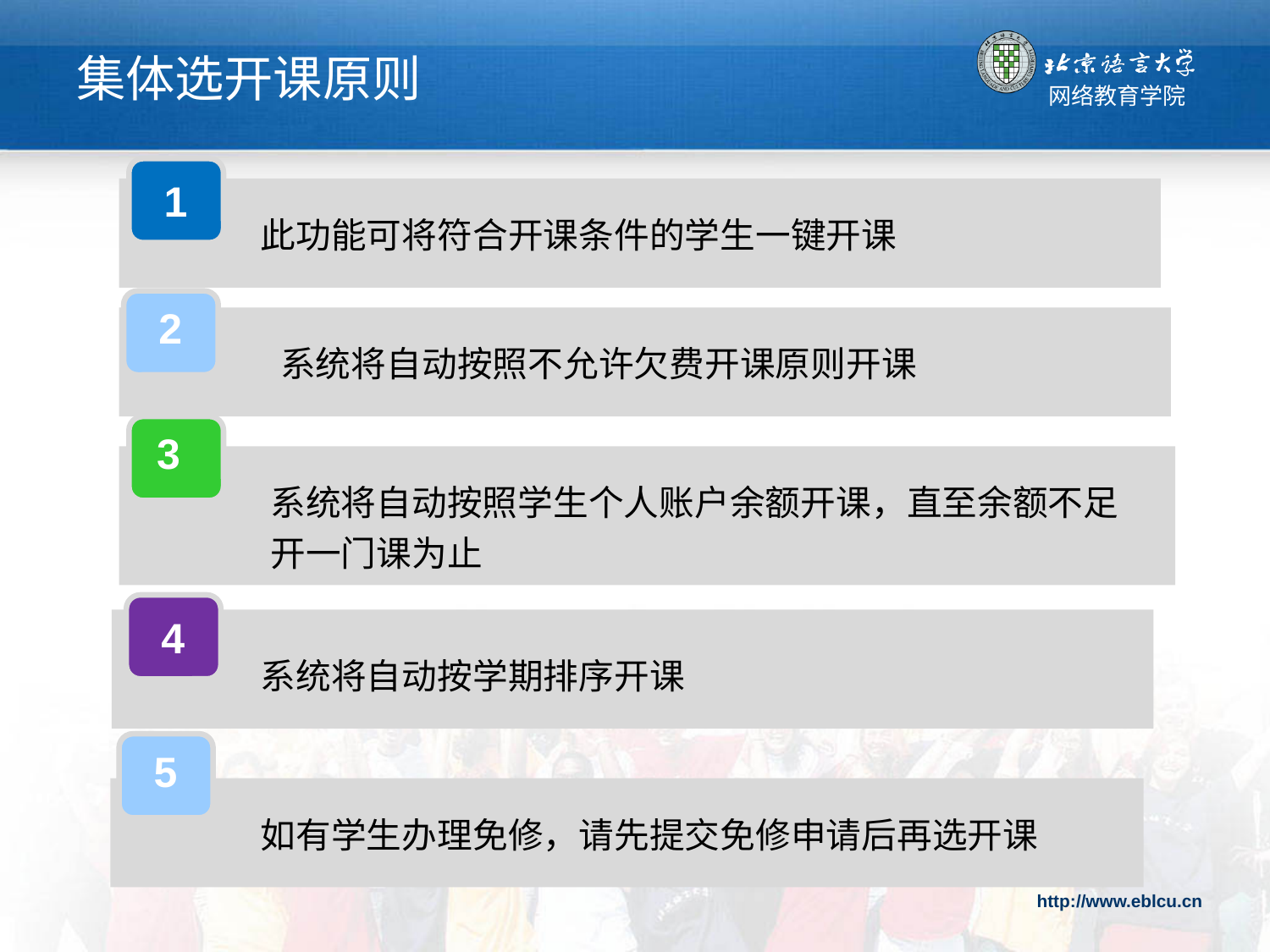

# 集体选开课原则

1

此功能可将符合开课条件的学生一键开课

2

系统将自动按照不允许欠费开课原则开课

3

系统将自动按照学生个人账户余额开课，直至余额不足开一门课为止

4

系统将自动按学期排序开课

5

如有学生办理免修，请先提交免修申请后再选开课